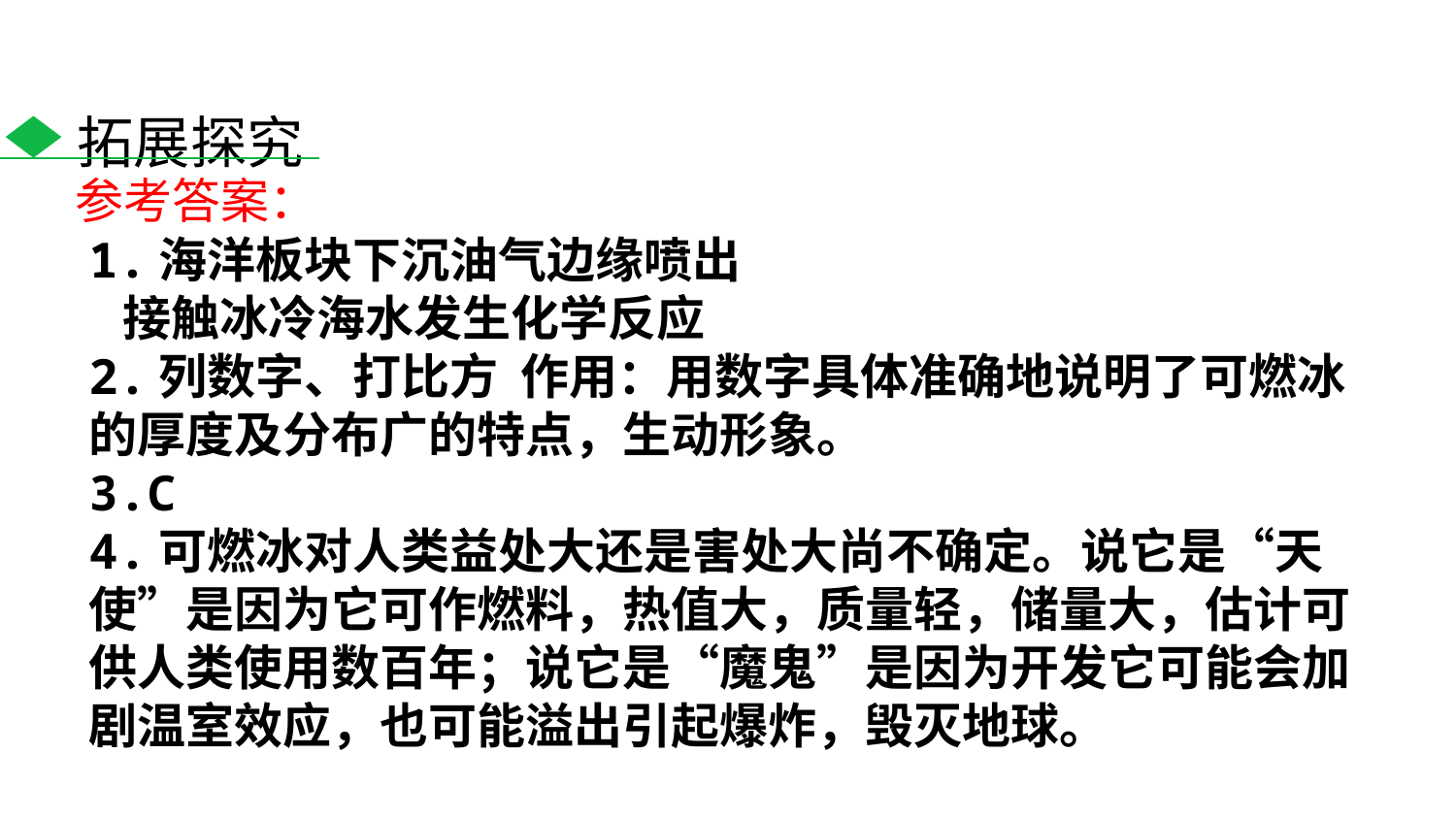

拓展探究

参考答案：
1.海洋板块下沉油气边缘喷出
  接触冰冷海水发生化学反应
2.列数字、打比方  作用：用数字具体准确地说明了可燃冰的厚度及分布广的特点，生动形象。
3.C
4.可燃冰对人类益处大还是害处大尚不确定。说它是“天
使”是因为它可作燃料，热值大，质量轻，储量大，估计可供人类使用数百年；说它是“魔鬼”是因为开发它可能会加剧温室效应，也可能溢出引起爆炸，毁灭地球。